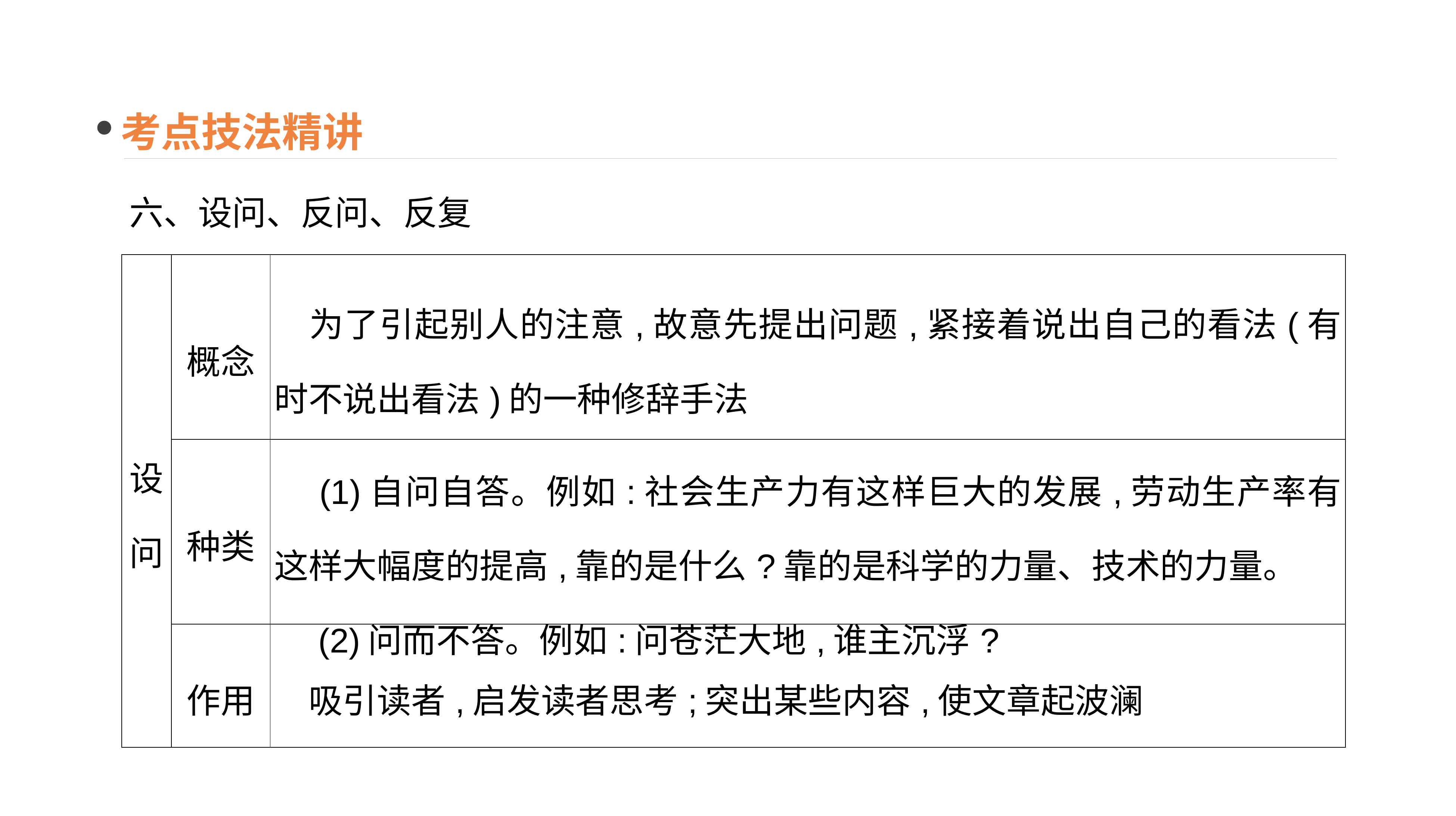

考点技法精讲

六、设问、反问、反复

| 设问 | 概念 | 为了引起别人的注意,故意先提出问题,紧接着说出自己的看法(有时不说出看法)的一种修辞手法 |
| --- | --- | --- |
|  | 种类 | (1)自问自答。例如:社会生产力有这样巨大的发展,劳动生产率有这样大幅度的提高,靠的是什么?靠的是科学的力量、技术的力量。 　(2)问而不答。例如:问苍茫大地,谁主沉浮? |
|  | 作用 | 吸引读者,启发读者思考;突出某些内容,使文章起波澜 |